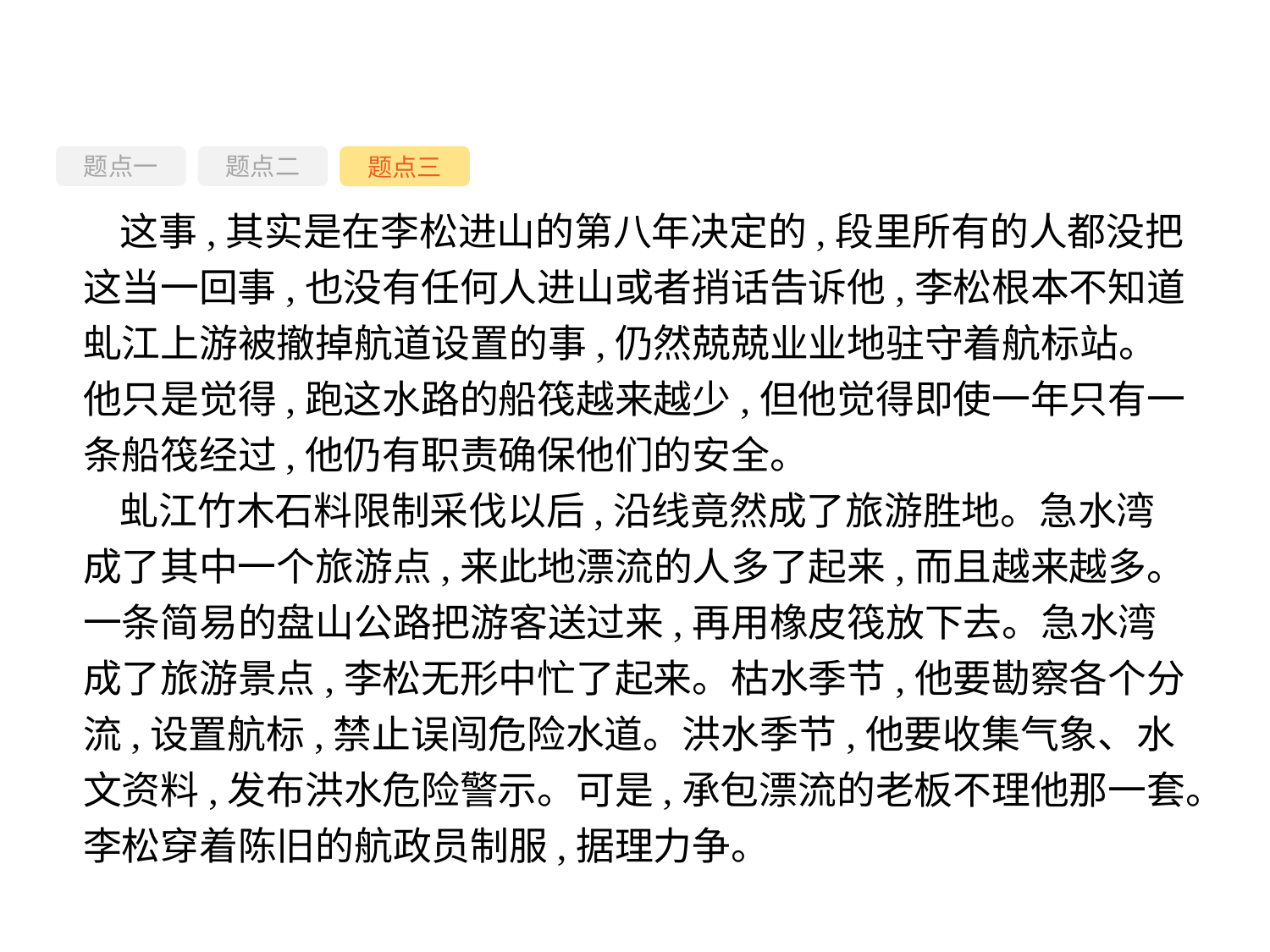

题点一
题点三
题点二
这事,其实是在李松进山的第八年决定的,段里所有的人都没把这当一回事,也没有任何人进山或者捎话告诉他,李松根本不知道虬江上游被撤掉航道设置的事,仍然兢兢业业地驻守着航标站。他只是觉得,跑这水路的船筏越来越少,但他觉得即使一年只有一条船筏经过,他仍有职责确保他们的安全。
虬江竹木石料限制采伐以后,沿线竟然成了旅游胜地。急水湾成了其中一个旅游点,来此地漂流的人多了起来,而且越来越多。一条简易的盘山公路把游客送过来,再用橡皮筏放下去。急水湾成了旅游景点,李松无形中忙了起来。枯水季节,他要勘察各个分流,设置航标,禁止误闯危险水道。洪水季节,他要收集气象、水文资料,发布洪水危险警示。可是,承包漂流的老板不理他那一套。李松穿着陈旧的航政员制服,据理力争。
-128-